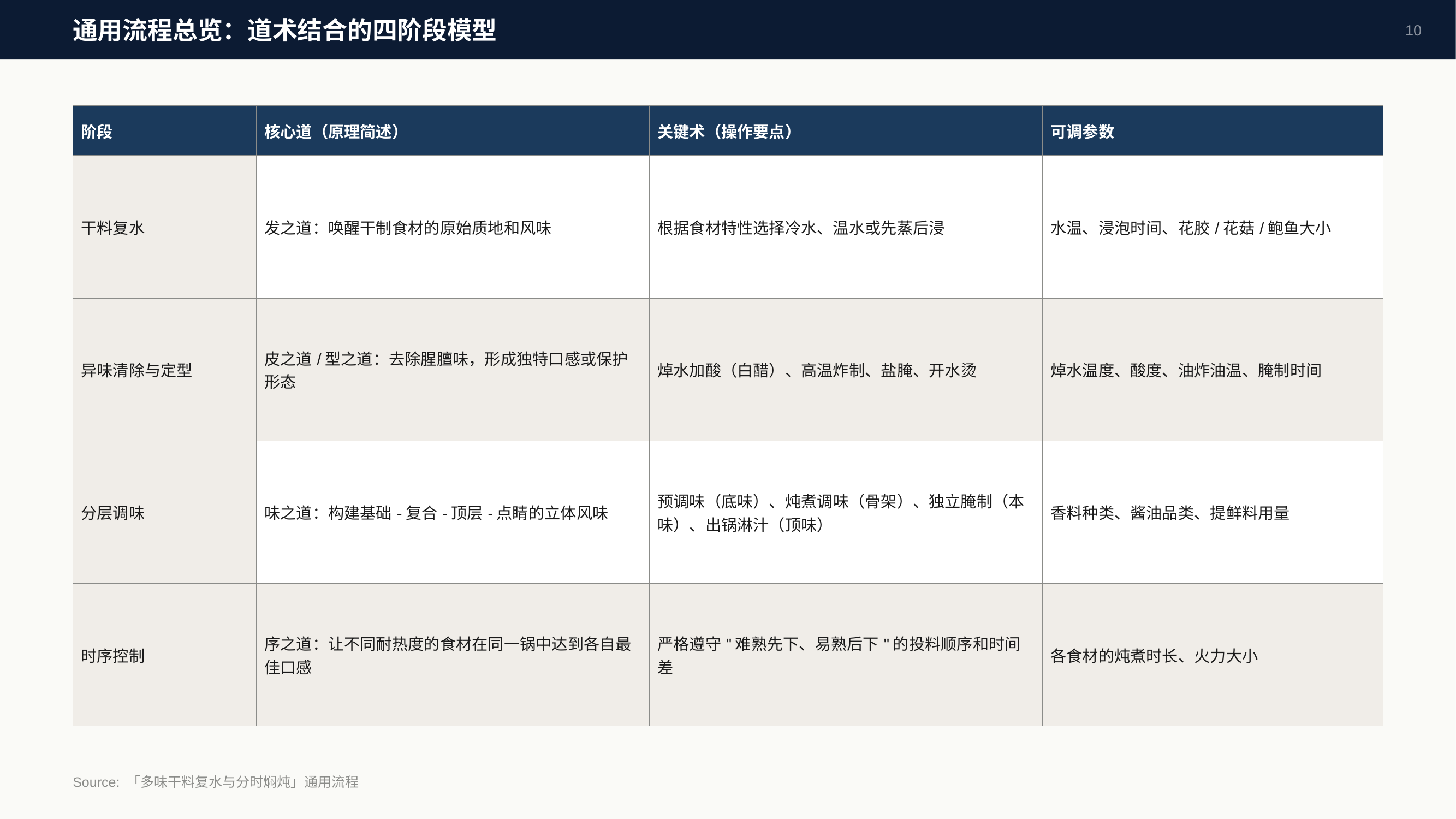

通用流程总览：道术结合的四阶段模型
10
| 阶段 | 核心道（原理简述） | 关键术（操作要点） | 可调参数 |
| --- | --- | --- | --- |
| 干料复水 | 发之道：唤醒干制食材的原始质地和风味 | 根据食材特性选择冷水、温水或先蒸后浸 | 水温、浸泡时间、花胶/花菇/鲍鱼大小 |
| 异味清除与定型 | 皮之道/型之道：去除腥膻味，形成独特口感或保护形态 | 焯水加酸（白醋）、高温炸制、盐腌、开水烫 | 焯水温度、酸度、油炸油温、腌制时间 |
| 分层调味 | 味之道：构建基础-复合-顶层-点睛的立体风味 | 预调味（底味）、炖煮调味（骨架）、独立腌制（本味）、出锅淋汁（顶味） | 香料种类、酱油品类、提鲜料用量 |
| 时序控制 | 序之道：让不同耐热度的食材在同一锅中达到各自最佳口感 | 严格遵守"难熟先下、易熟后下"的投料顺序和时间差 | 各食材的炖煮时长、火力大小 |
Source: 「多味干料复水与分时焖炖」通用流程